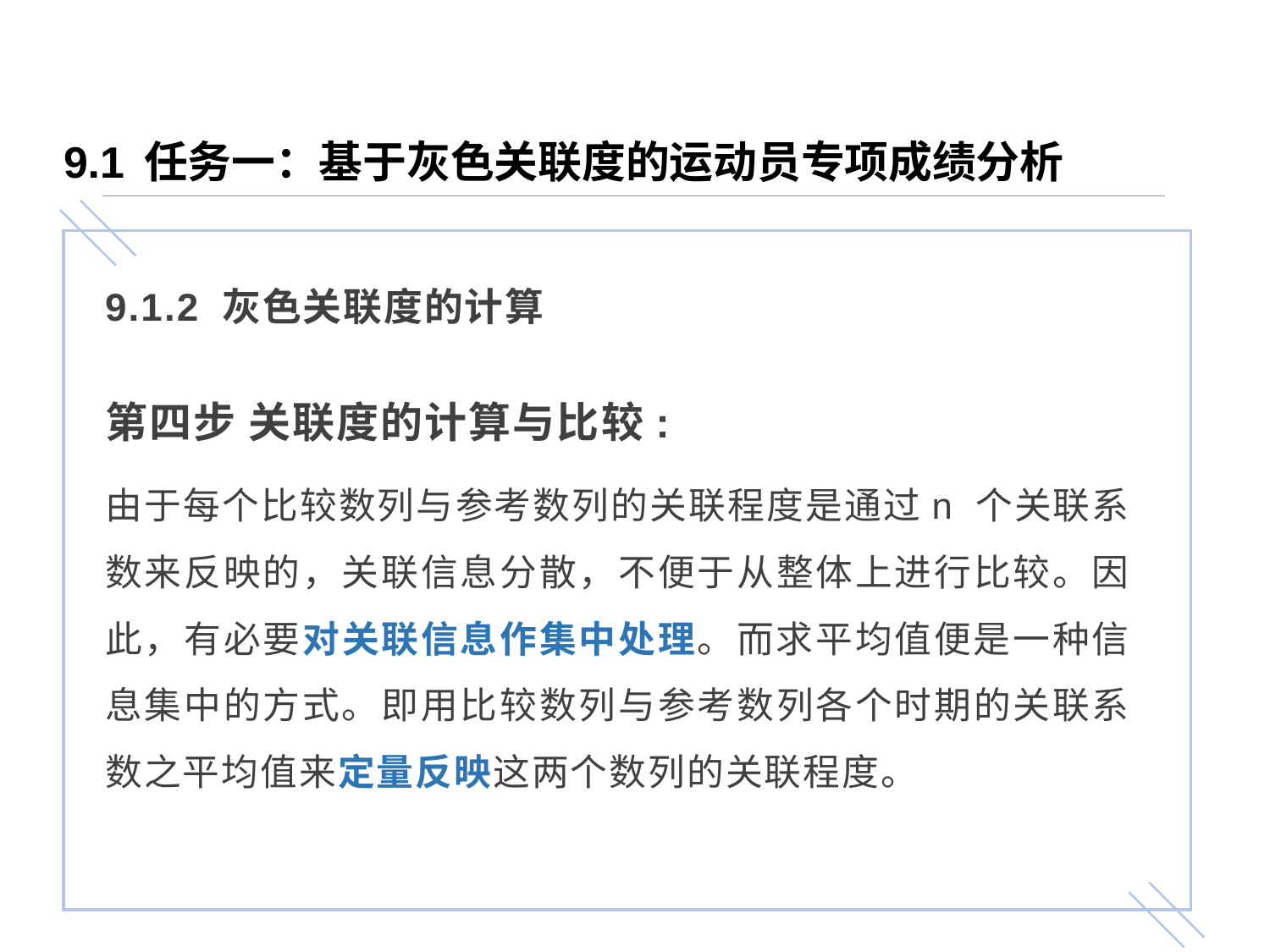

9.1 任务一：基于灰色关联度的运动员专项成绩分析

9.1.2 灰色关联度的计算

第四步 关联度的计算与比较:
由于每个比较数列与参考数列的关联程度是通过n 个关联系数来反映的，关联信息分散，不便于从整体上进行比较。因此，有必要对关联信息作集中处理。而求平均值便是一种信息集中的方式。即用比较数列与参考数列各个时期的关联系数之平均值来定量反映这两个数列的关联程度。